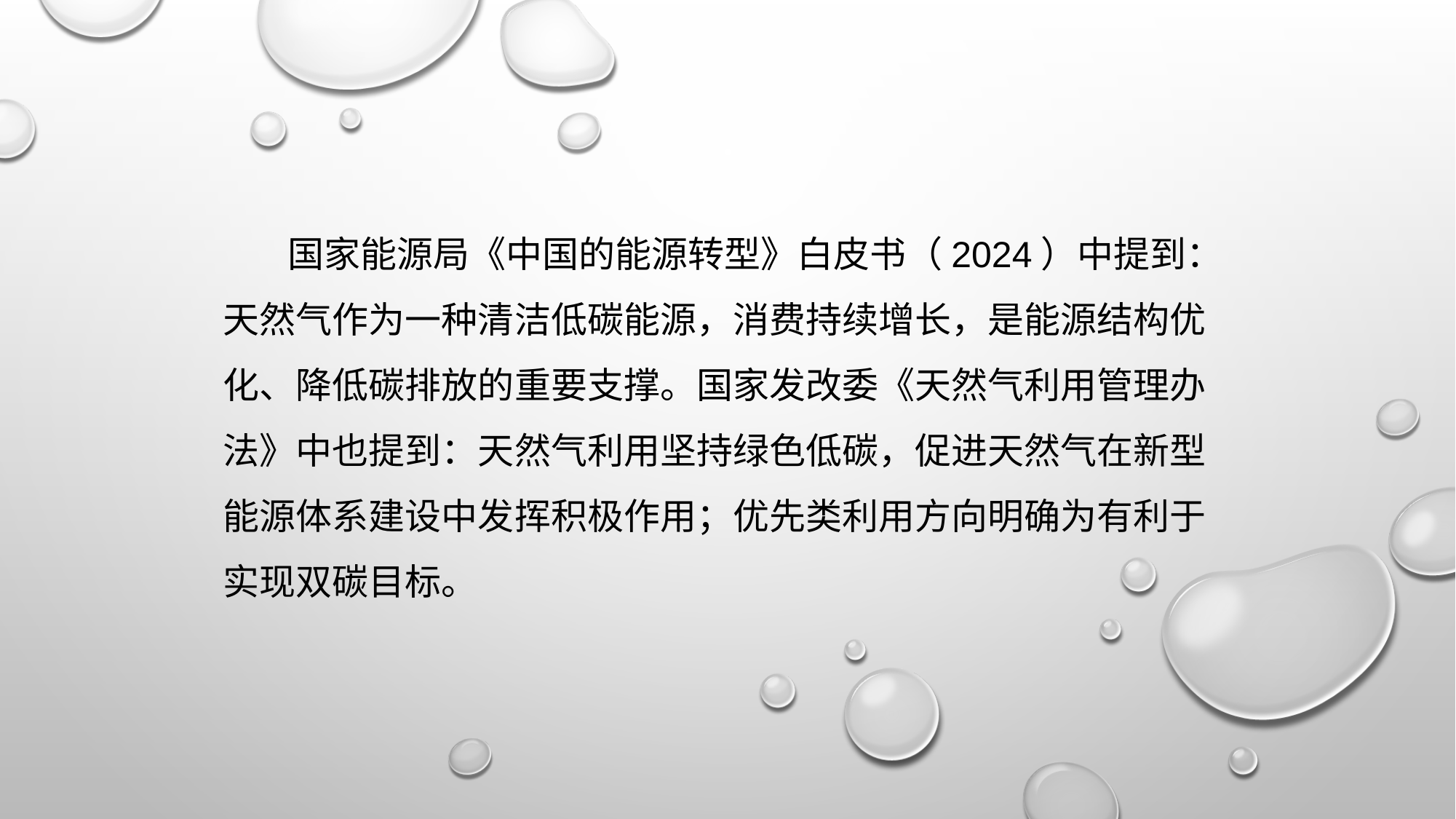

国家能源局《中国的能源转型》白皮书（2024）中提到：天然气作为一种清洁低碳能源，消费持续增长，是能源结构优化、降低碳排放的重要支撑。国家发改委《天然气利用管理办法》中也提到：天然气利用坚持绿色低碳，促进天然气在新型能源体系建设中发挥积极作用；优先类利用方向明确为有利于实现双碳目标。